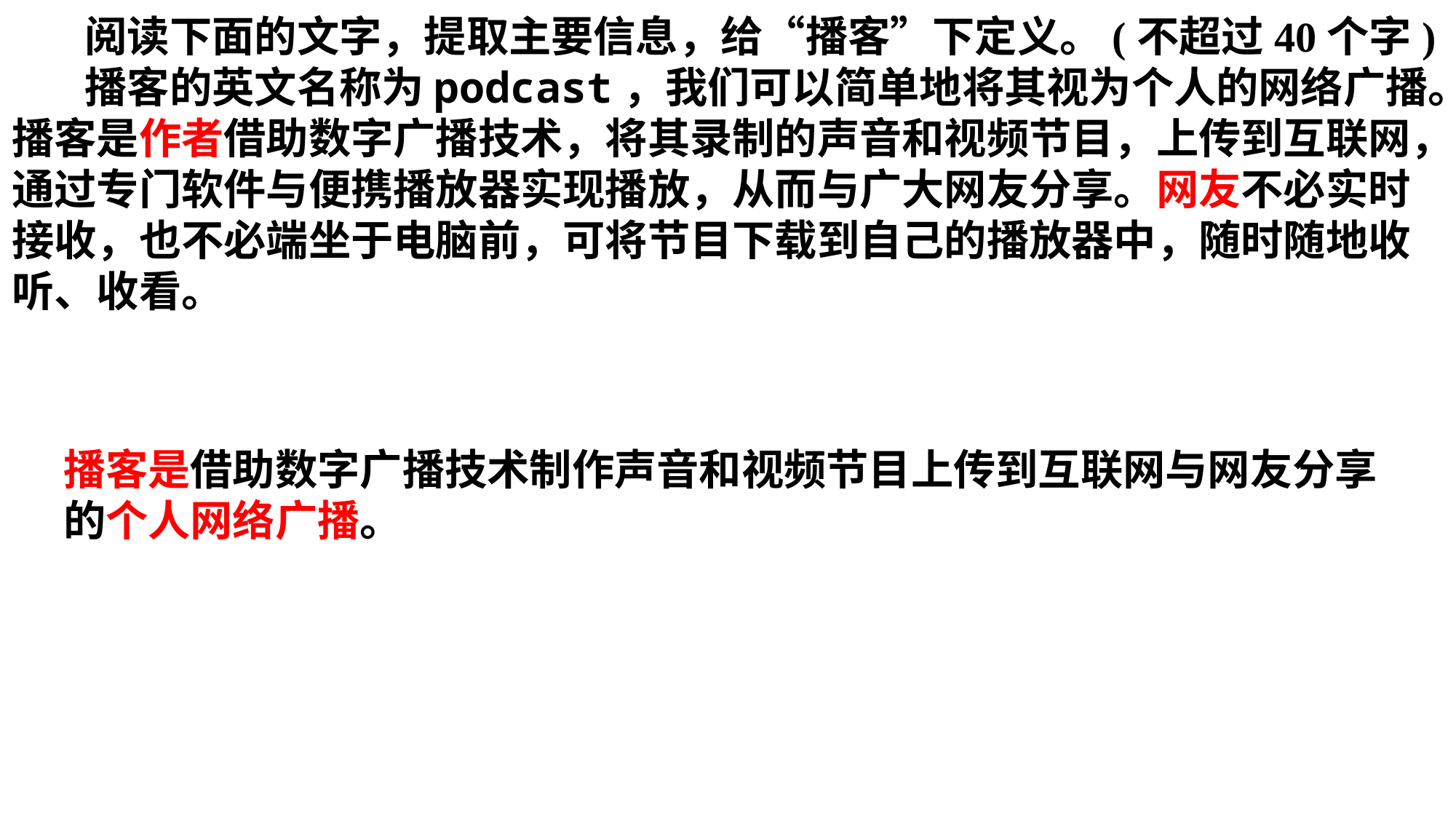

阅读下面的文字，提取主要信息，给“播客”下定义。(不超过40个字)
播客的英文名称为podcast，我们可以简单地将其视为个人的网络广播。播客是作者借助数字广播技术，将其录制的声音和视频节目，上传到互联网，通过专门软件与便携播放器实现播放，从而与广大网友分享。网友不必实时接收，也不必端坐于电脑前，可将节目下载到自己的播放器中，随时随地收听、收看。
播客是借助数字广播技术制作声音和视频节目上传到互联网与网友分享的个人网络广播。